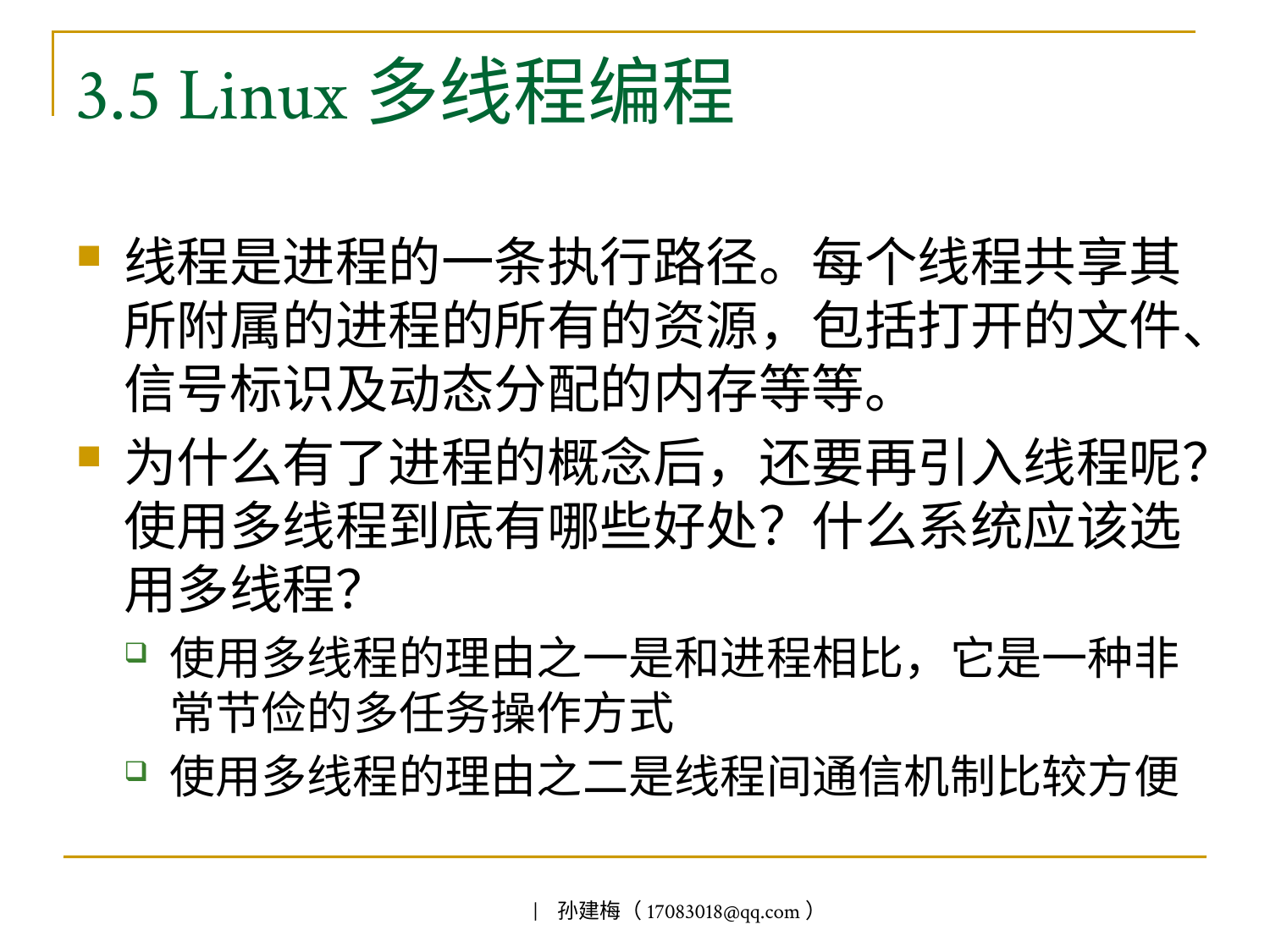

# 3.5 Linux多线程编程
线程是进程的一条执行路径。每个线程共享其所附属的进程的所有的资源，包括打开的文件、信号标识及动态分配的内存等等。
为什么有了进程的概念后，还要再引入线程呢？使用多线程到底有哪些好处？什么系统应该选用多线程？
使用多线程的理由之一是和进程相比，它是一种非常节俭的多任务操作方式
使用多线程的理由之二是线程间通信机制比较方便
|   孙建梅（17083018@qq.com）

24